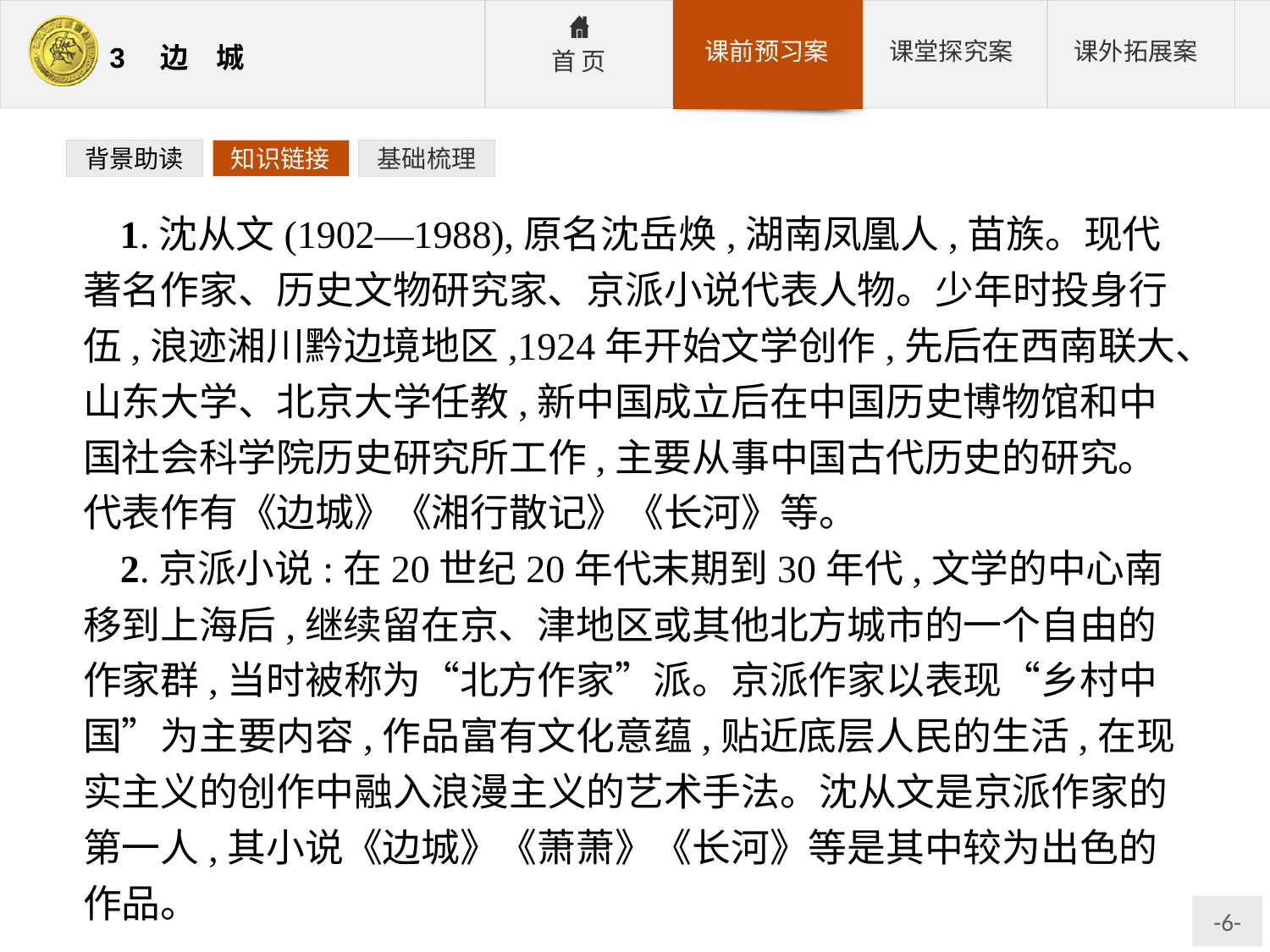

背景助读
知识链接
基础梳理
1.沈从文(1902—1988),原名沈岳焕,湖南凤凰人,苗族。现代著名作家、历史文物研究家、京派小说代表人物。少年时投身行伍,浪迹湘川黔边境地区,1924年开始文学创作,先后在西南联大、山东大学、北京大学任教,新中国成立后在中国历史博物馆和中国社会科学院历史研究所工作,主要从事中国古代历史的研究。代表作有《边城》《湘行散记》《长河》等。
2.京派小说:在20世纪20年代末期到30年代,文学的中心南移到上海后,继续留在京、津地区或其他北方城市的一个自由的作家群,当时被称为“北方作家”派。京派作家以表现“乡村中国”为主要内容,作品富有文化意蕴,贴近底层人民的生活,在现实主义的创作中融入浪漫主义的艺术手法。沈从文是京派作家的第一人,其小说《边城》《萧萧》《长河》等是其中较为出色的作品。